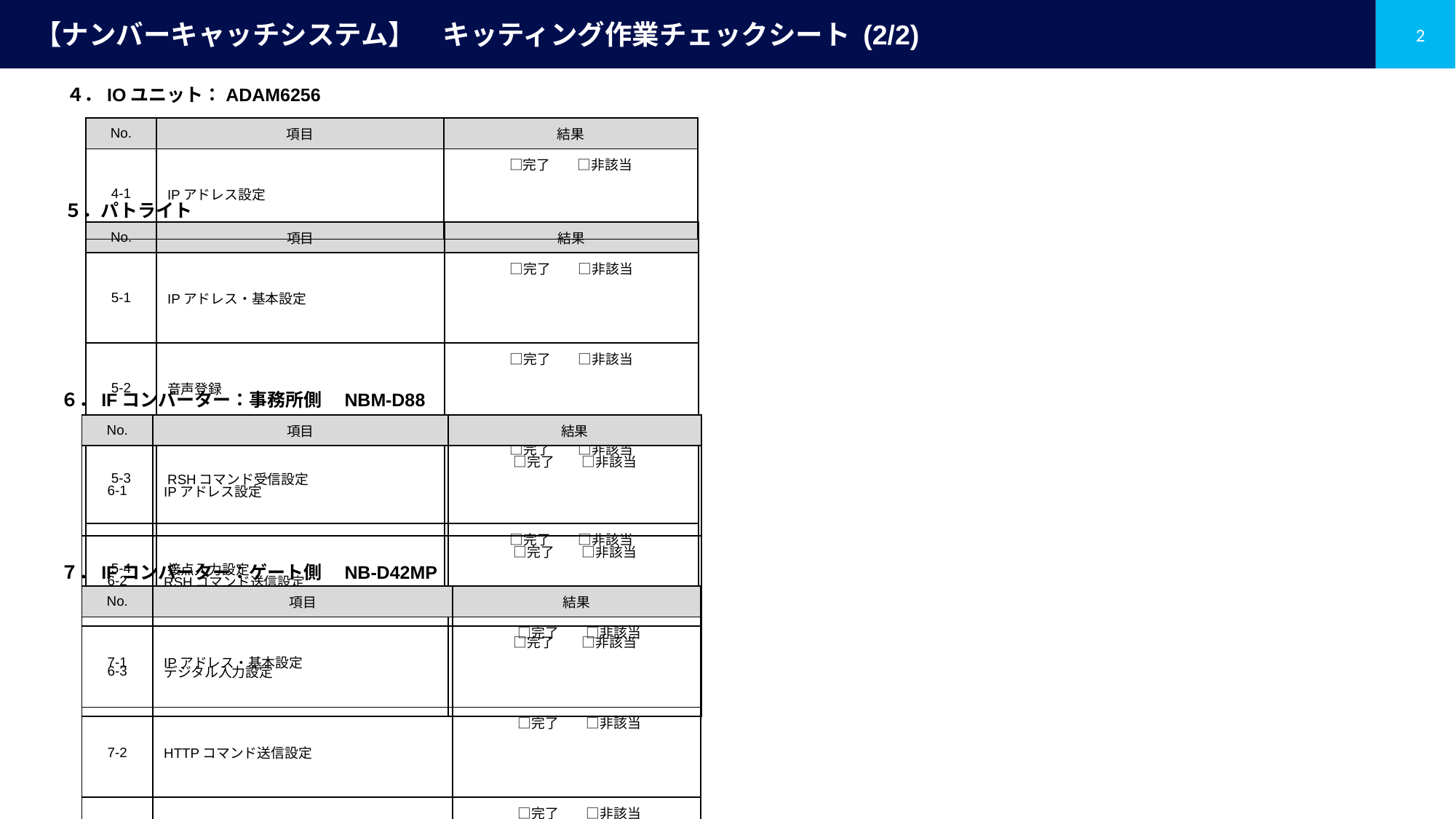

# 【ナンバーキャッチシステム】　キッティング作業チェックシート (2/2)
４．IOユニット：ADAM6256
| No. | 項目 | 結果 |
| --- | --- | --- |
| 4-1 | IPアドレス設定 | □完了　　□非該当 |
５．パトライト
| No. | 項目 | 結果 |
| --- | --- | --- |
| 5-1 | IPアドレス・基本設定 | □完了　　□非該当 |
| 5-2 | 音声登録 | □完了　　□非該当 |
| 5-3 | RSHコマンド受信設定 | □完了　　□非該当 |
| 5-4 | 接点入力設定 | □完了　　□非該当 |
６．IFコンバーター：事務所側　NBM-D88
| No. | 項目 | 結果 |
| --- | --- | --- |
| 6-1 | IPアドレス設定 | □完了　　□非該当 |
| 6-2 | RSHコマンド送信設定 | □完了　　□非該当 |
| 6-3 | デジタル入力設定 | □完了　　□非該当 |
７．IFコンバーター：ゲート側　NB-D42MP
| No. | 項目 | 結果 |
| --- | --- | --- |
| 7-1 | IPアドレス・基本設定 | □完了　　□非該当 |
| 7-2 | HTTPコマンド送信設定 | □完了　　□非該当 |
| 7-３ | 接点入力設定 | □完了　　□非該当 |
| 7-4 | 接点出力設定 | □完了　　□非該当 |
| 7-5 | RSHコマンド受信設定 | □完了　　□非該当 |